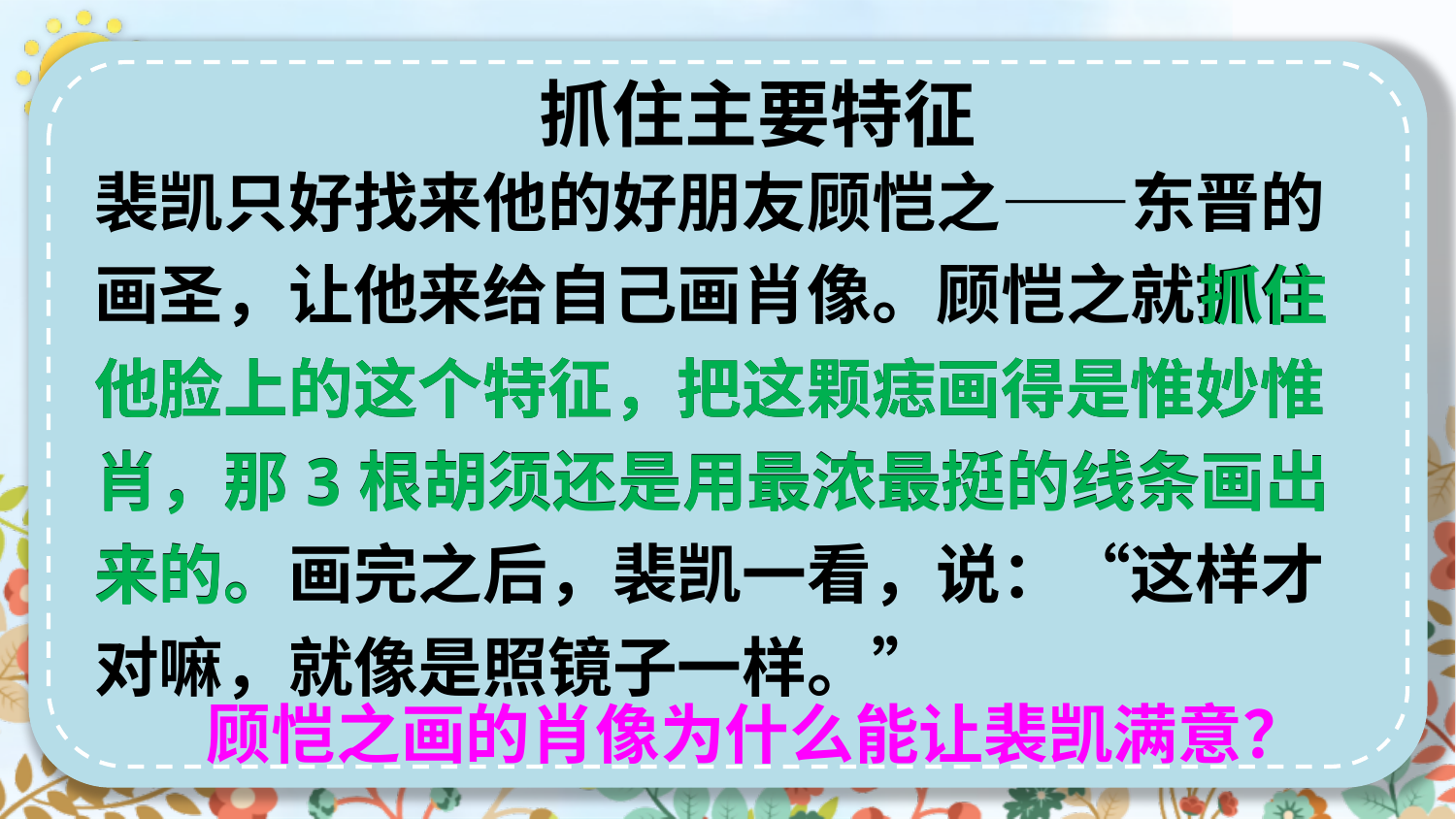

抓住主要特征
裴凯只好找来他的好朋友顾恺之——东晋的画圣，让他来给自己画肖像。顾恺之就抓住他脸上的这个特征，把这颗痣画得是惟妙惟肖，那3根胡须还是用最浓最挺的线条画出来的。画完之后，裴凯一看，说：“这样才对嘛，就像是照镜子一样。”
抓住
他脸上的这个特征，把这颗痣画得是惟妙惟肖，那3根胡须还是用最浓最挺的线条画出来的。
顾恺之画的肖像为什么能让裴凯满意？